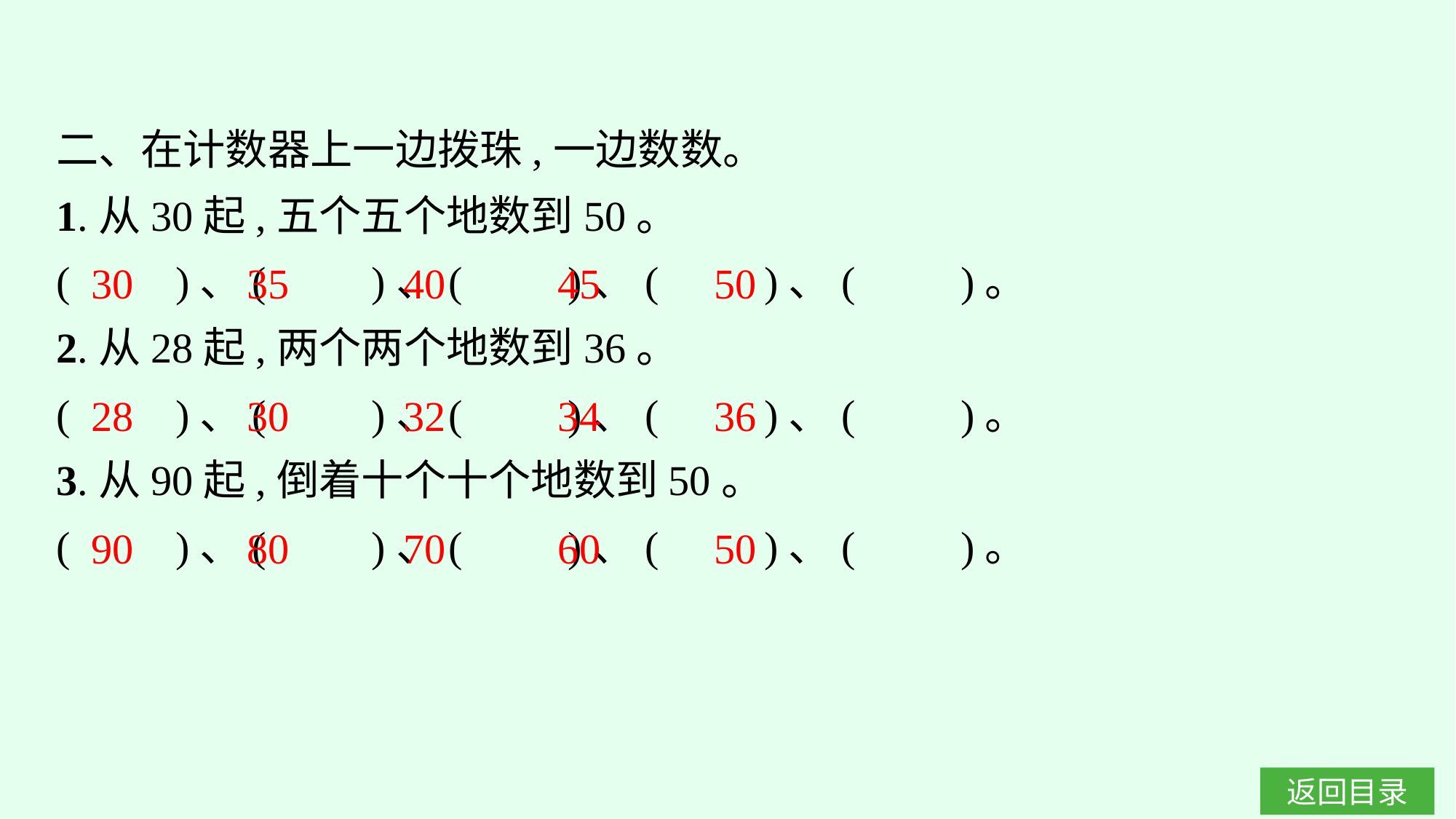

二、在计数器上一边拨珠,一边数数。
1.从30起,五个五个地数到50。
(　　)、(　　)、(　　)、(　　)、(　　)。
2.从28起,两个两个地数到36。
(　　)、(　　)、(　　)、(　　)、(　　)。
3.从90起,倒着十个十个地数到50。
(　　)、(　　)、(　　)、(　　)、(　　)。
30
35
40
45
50
28
30
32
34
36
90
80
70
60
50